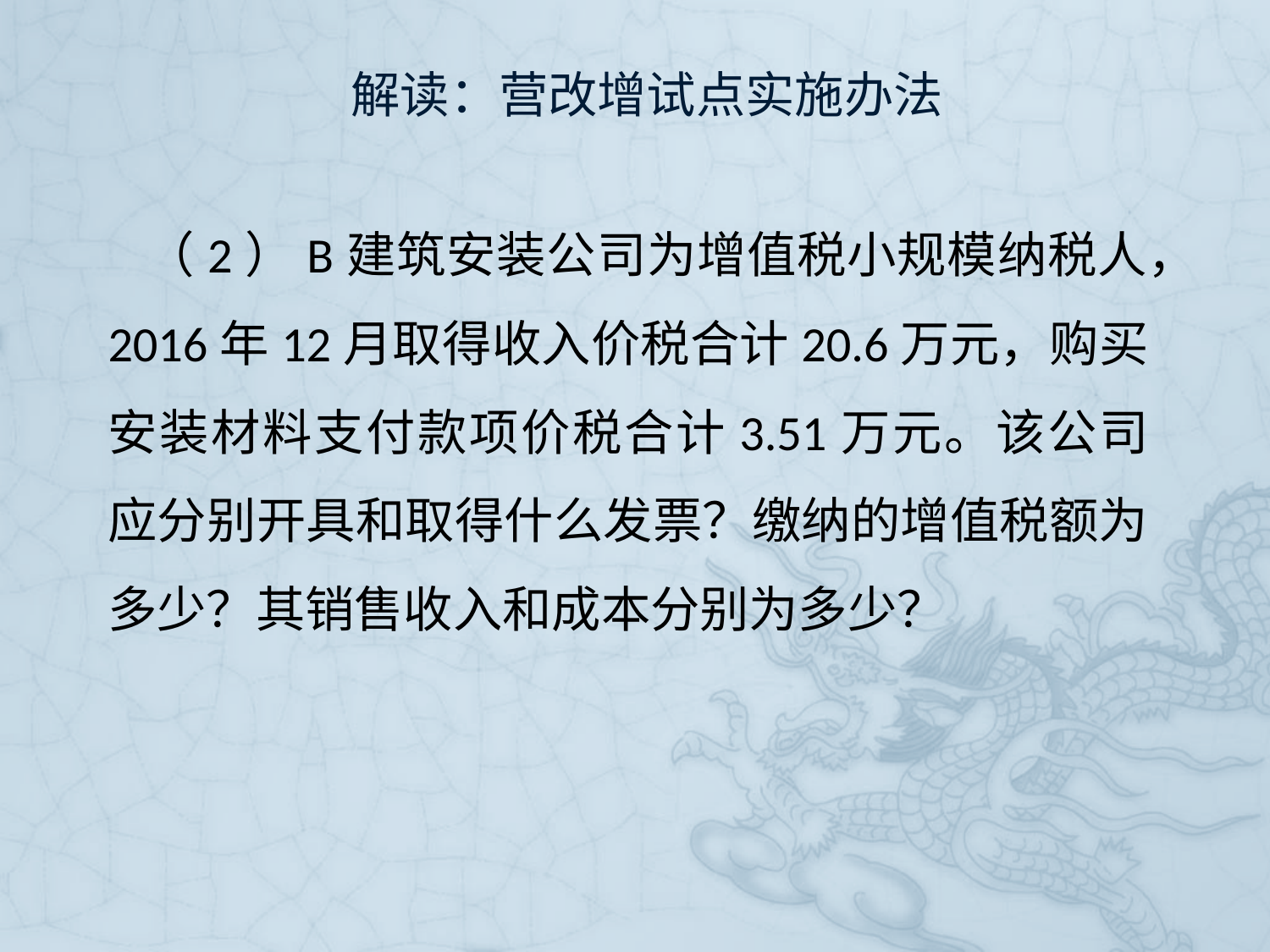

# 解读：营改增试点实施办法

（2）B建筑安装公司为增值税小规模纳税人，2016年12月取得收入价税合计20.6万元，购买安装材料支付款项价税合计3.51万元。该公司应分别开具和取得什么发票？缴纳的增值税额为多少？其销售收入和成本分别为多少？